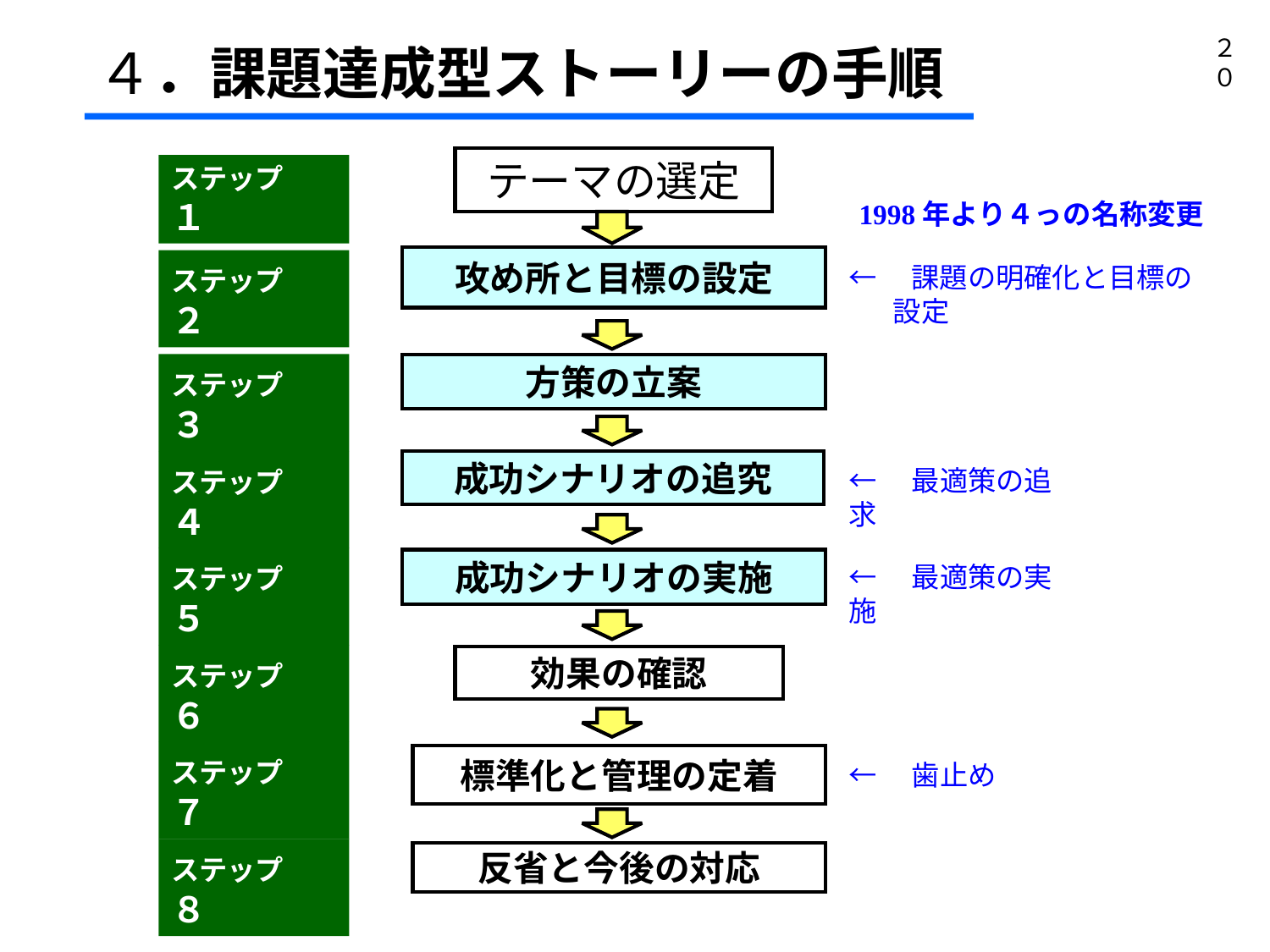

２０
４．課題達成型ストーリーの手順

テーマの選定
ステップ　１
1998年より４っの名称変更
←　課題の明確化と目標の
       設定
←　最適策の追求
←　最適策の実施
←　歯止め

攻め所と目標の設定
ステップ　２

ステップ　３
方策の立案

ステップ　４
成功シナリオの追究

ステップ　５
成功シナリオの実施

ステップ　６
効果の確認

ステップ　７
標準化と管理の定着

ステップ　８
反省と今後の対応